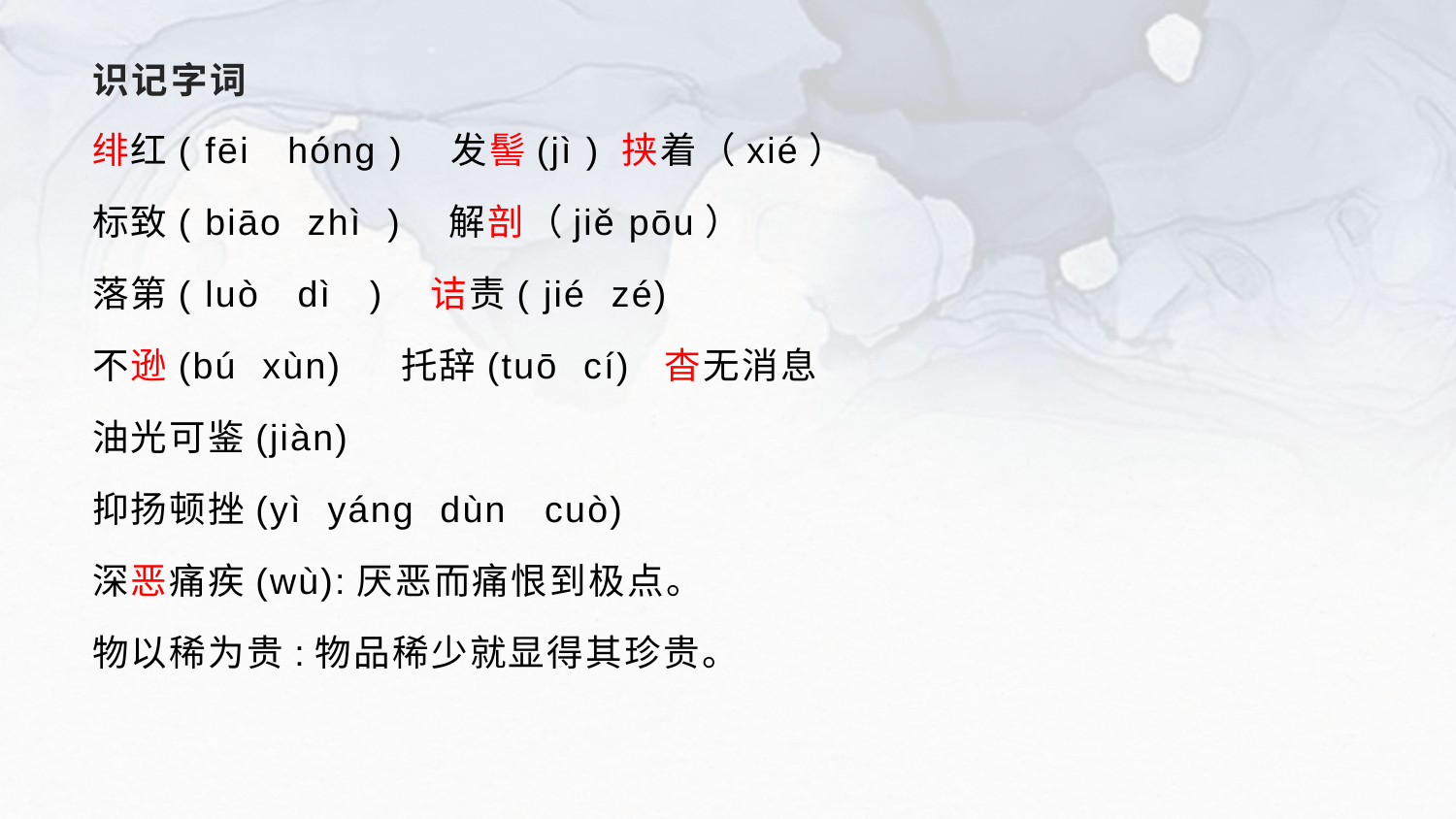

# 识记字词
绯红( fēi   hóng )   发髻(jì ) 挟着（xié）
标致( biāo  zhì  )   解剖（jiě pōu）
落第( luò   dì   )   诘责( jié  zé)
不逊(bú  xùn)    托辞(tuō  cí)  杳无消息
油光可鉴(jiàn)
抑扬顿挫(yì  yáng  dùn   cuò)
深恶痛疾(wù):厌恶而痛恨到极点。
物以稀为贵:物品稀少就显得其珍贵。